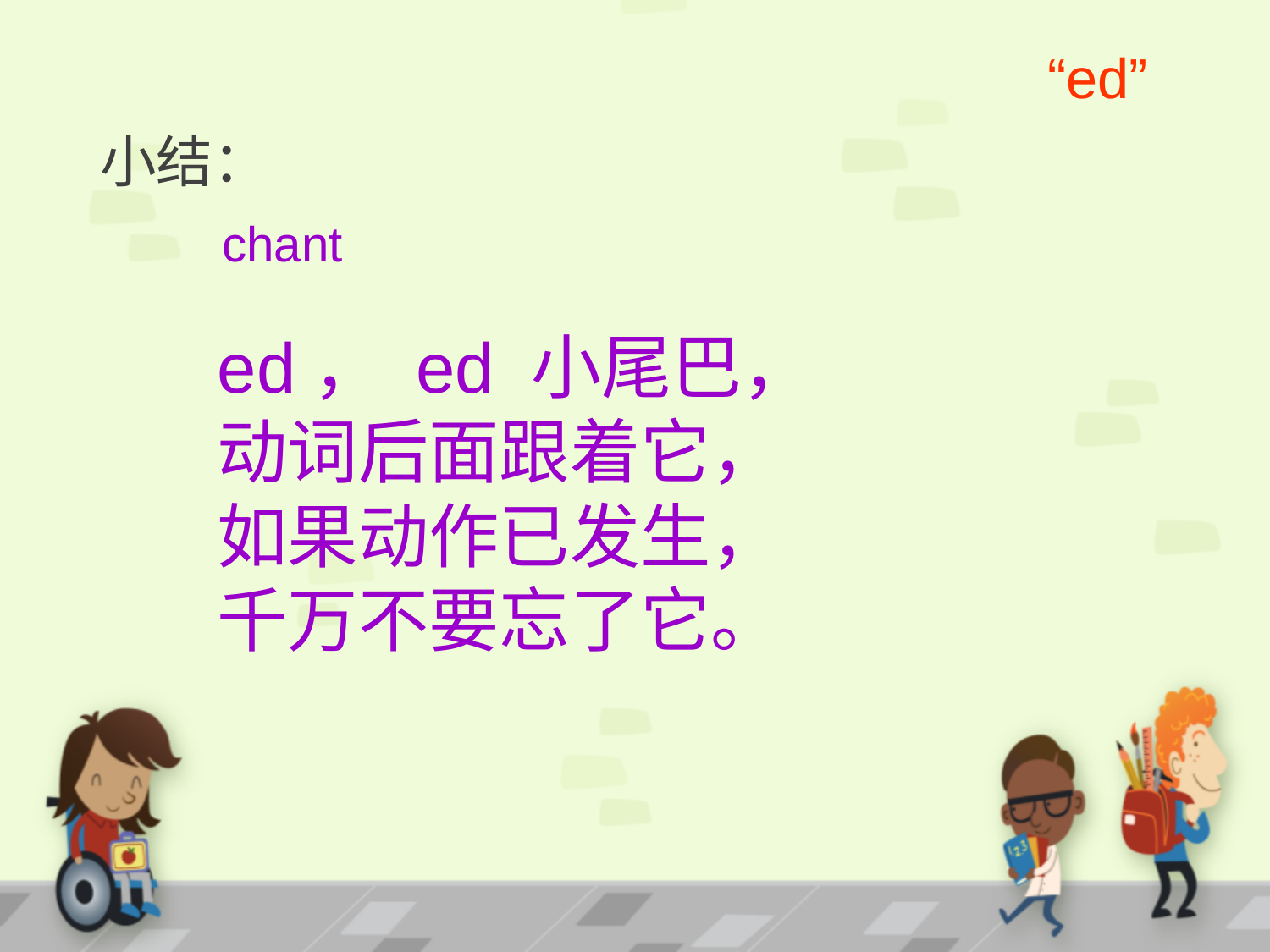

“ed”
# 小结：
 chant
ed， ed 小尾巴，
动词后面跟着它，
如果动作已发生，
千万不要忘了它。